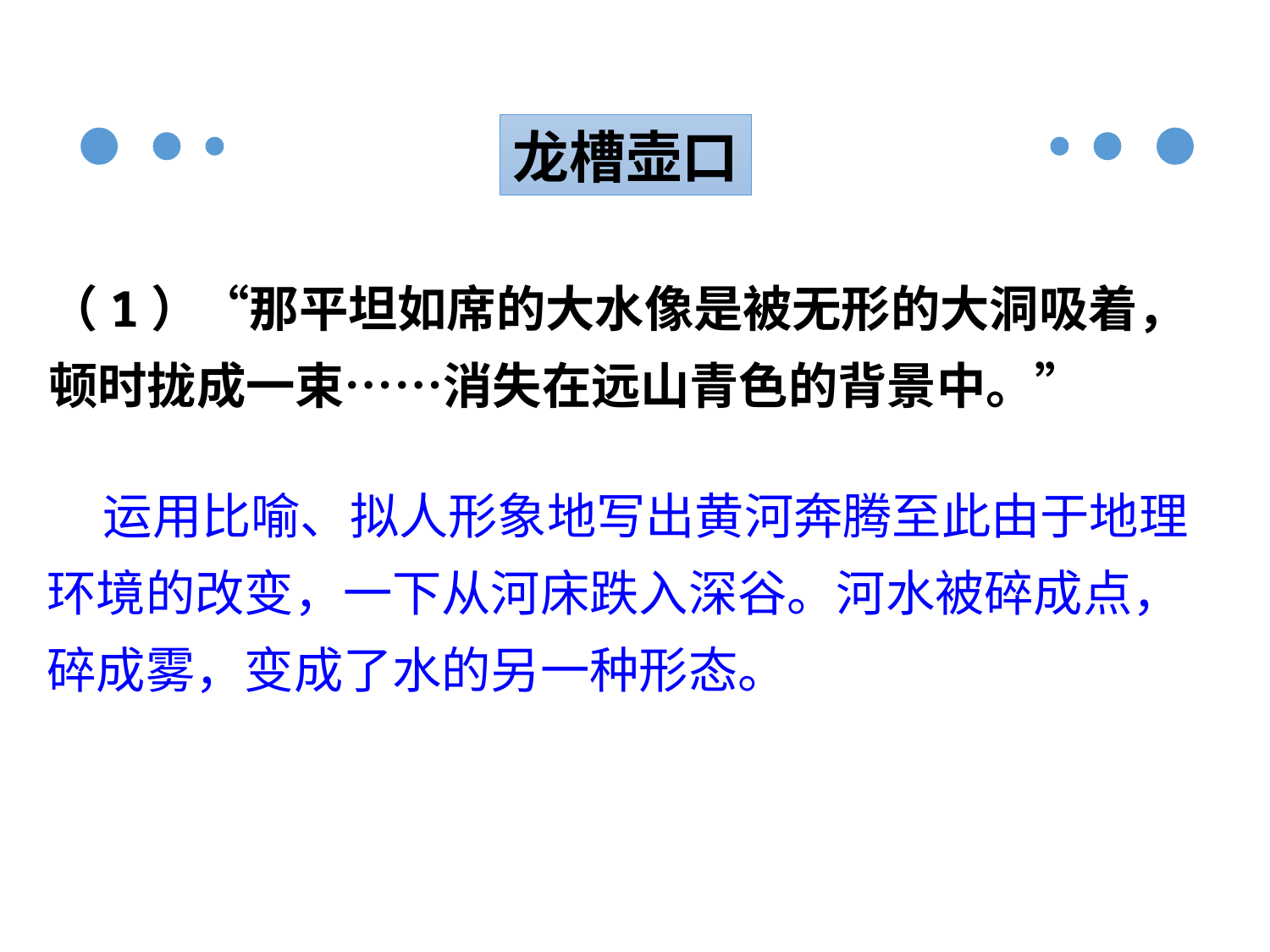

龙槽壶口
（1）“那平坦如席的大水像是被无形的大洞吸着，顿时拢成一束……消失在远山青色的背景中。”
    运用比喻、拟人形象地写出黄河奔腾至此由于地理环境的改变，一下从河床跌入深谷。河水被碎成点，碎成雾，变成了水的另一种形态。